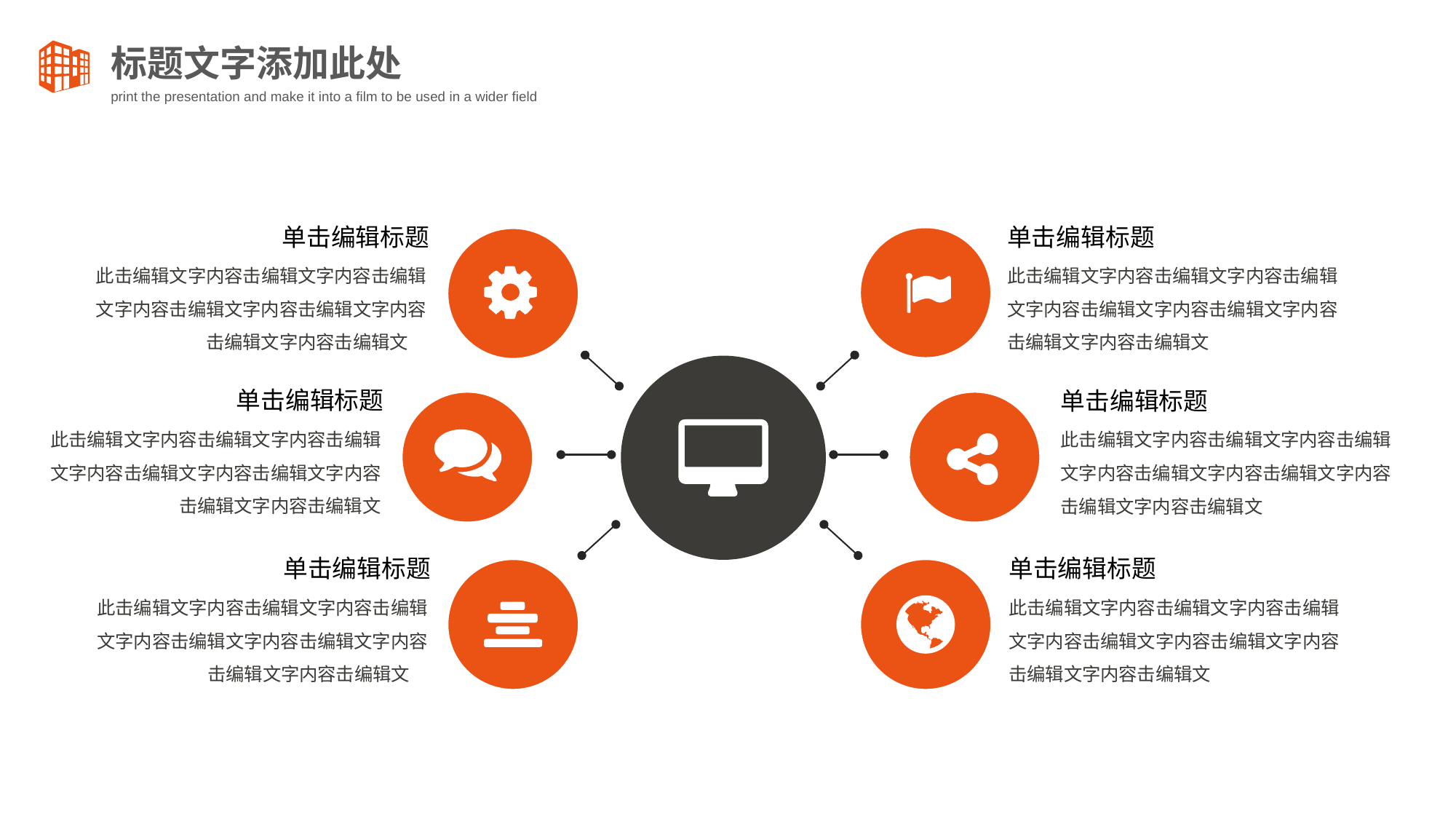

单击编辑标题
单击编辑标题

此击编辑文字内容击编辑文字内容击编辑文字内容击编辑文字内容击编辑文字内容击编辑文字内容击编辑文字
此击编辑文字内容击编辑文字内容击编辑文字内容击编辑文字内容击编辑文字内容击编辑文字内容击编辑文字

单击编辑标题
单击编辑标题

此击编辑文字内容击编辑文字内容击编辑文字内容击编辑文字内容击编辑文字内容击编辑文字内容击编辑文
此击编辑文字内容击编辑文字内容击编辑文字内容击编辑文字内容击编辑文字内容击编辑文字内容击编辑文字

单击编辑标题
单击编辑标题

此击编辑文字内容击编辑文字内容击编辑文字内容击编辑文字内容击编辑文字内容击编辑文字内容击编辑文字
此击编辑文字内容击编辑文字内容击编辑文字内容击编辑文字内容击编辑文字内容击编辑文字内容击编辑文字